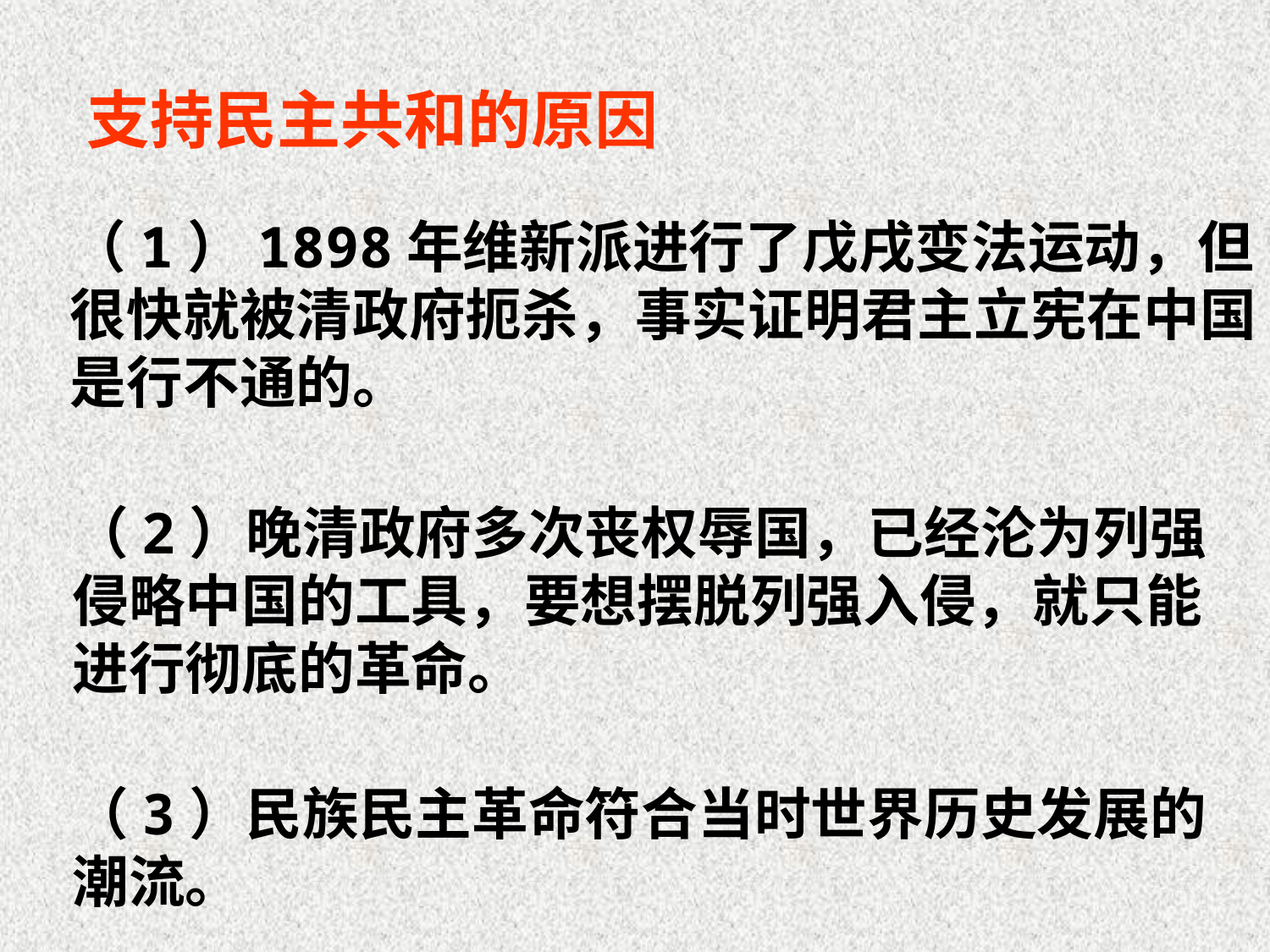

支持民主共和的原因
（1）1898年维新派进行了戊戌变法运动，但很快就被清政府扼杀，事实证明君主立宪在中国是行不通的。
（2）晚清政府多次丧权辱国，已经沦为列强侵略中国的工具，要想摆脱列强入侵，就只能进行彻底的革命。
（3）民族民主革命符合当时世界历史发展的潮流。